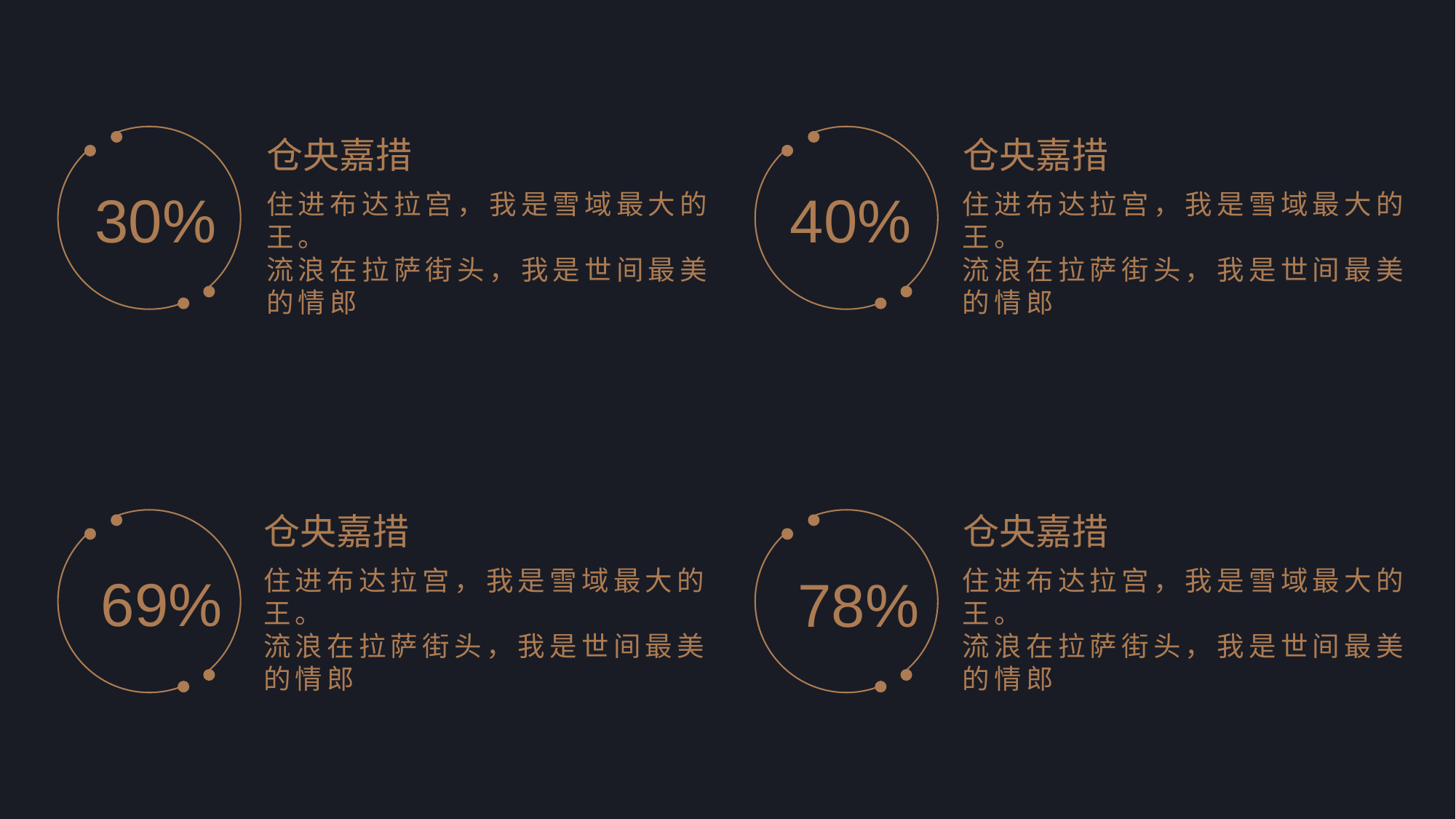

仓央嘉措
住进布达拉宫，我是雪域最大的王。
流浪在拉萨街头，我是世间最美的情郎

仓央嘉措
住进布达拉宫，我是雪域最大的王。
流浪在拉萨街头，我是世间最美的情郎
30%
40%
仓央嘉措
住进布达拉宫，我是雪域最大的王。
流浪在拉萨街头，我是世间最美的情郎
仓央嘉措
住进布达拉宫，我是雪域最大的王。
流浪在拉萨街头，我是世间最美的情郎

69%
78%